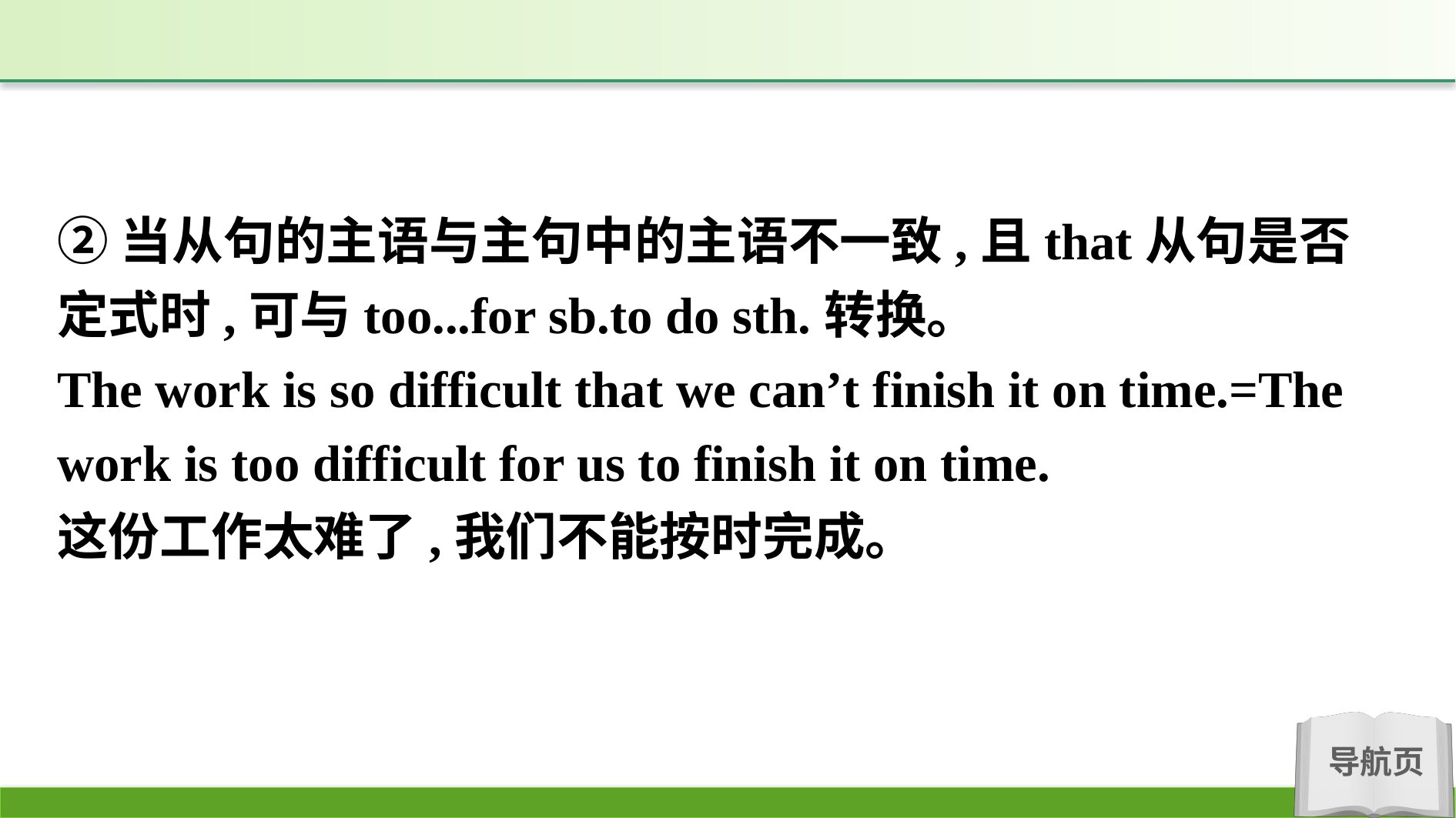

②当从句的主语与主句中的主语不一致,且that从句是否定式时,可与too...for sb.to do sth.转换。
The work is so difficult that we can’t finish it on time.=The work is too difficult for us to finish it on time.
这份工作太难了,我们不能按时完成。